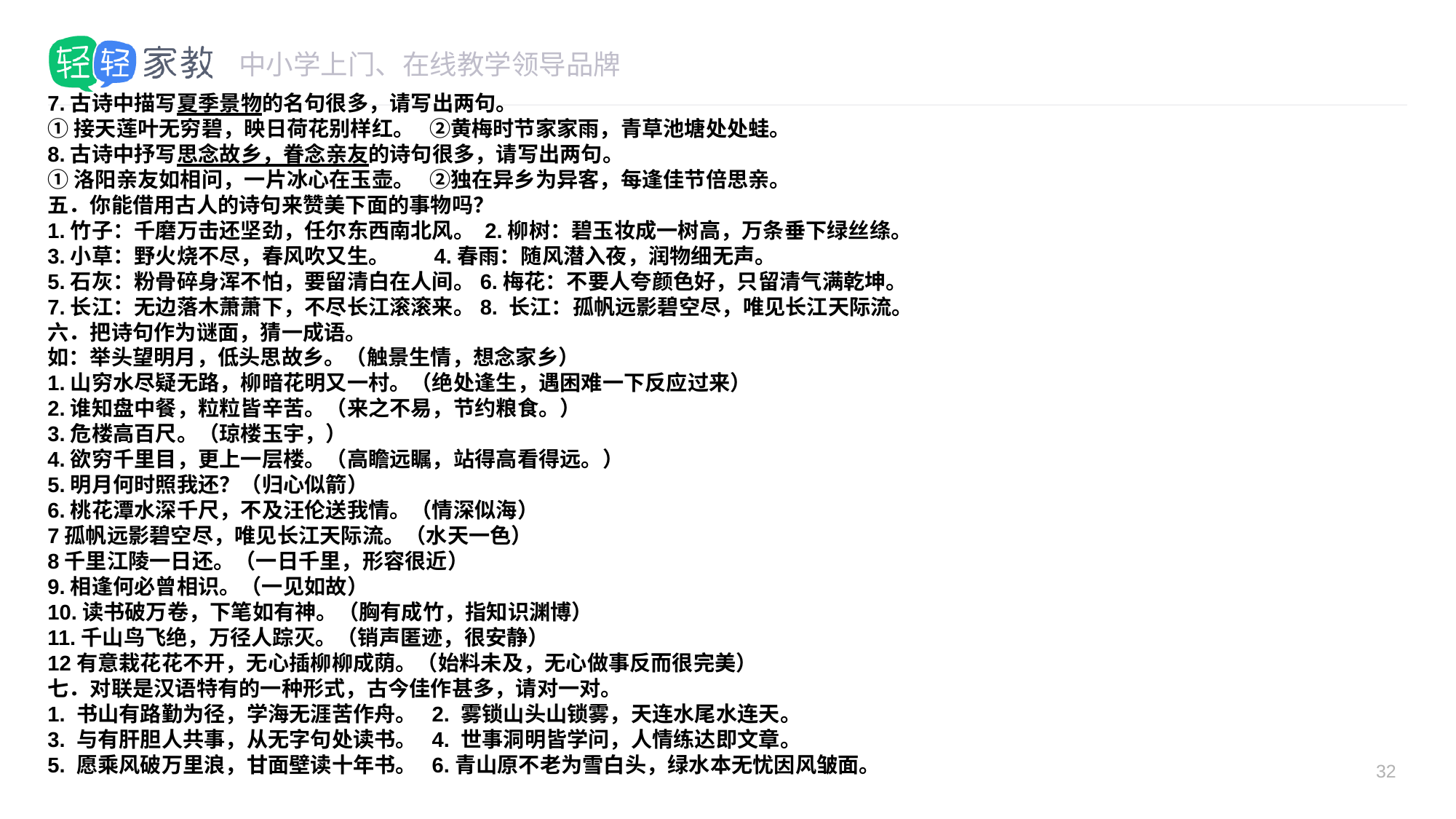

#
7.古诗中描写夏季景物的名句很多，请写出两句。
①接天莲叶无穷碧，映日荷花别样红。   ②黄梅时节家家雨，青草池塘处处蛙。
8.古诗中抒写思念故乡，眷念亲友的诗句很多，请写出两句。
①洛阳亲友如相问，一片冰心在玉壶。   ②独在异乡为异客，每逢佳节倍思亲。
五．你能借用古人的诗句来赞美下面的事物吗？
1.竹子：千磨万击还坚劲，任尔东西南北风。 2.柳树：碧玉妆成一树高，万条垂下绿丝绦。
3.小草：野火烧不尽，春风吹又生。        4.春雨：随风潜入夜，润物细无声。
5.石灰：粉骨碎身浑不怕，要留清白在人间。6.梅花：不要人夸颜色好，只留清气满乾坤。
7.长江：无边落木萧萧下，不尽长江滚滚来。8. 长江：孤帆远影碧空尽，唯见长江天际流。
六．把诗句作为谜面，猜一成语。
如：举头望明月，低头思故乡。（触景生情，想念家乡）
1.山穷水尽疑无路，柳暗花明又一村。（绝处逢生，遇困难一下反应过来）
2.谁知盘中餐，粒粒皆辛苦。（来之不易，节约粮食。）
3.危楼高百尺。（琼楼玉宇，）
4.欲穷千里目，更上一层楼。（高瞻远瞩，站得高看得远。）
5.明月何时照我还？（归心似箭）
6.桃花潭水深千尺，不及汪伦送我情。（情深似海）
7孤帆远影碧空尽，唯见长江天际流。（水天一色）
8千里江陵一日还。（一日千里，形容很近）
9.相逢何必曾相识。（一见如故）
10.读书破万卷，下笔如有神。（胸有成竹，指知识渊博）
11.千山鸟飞绝，万径人踪灭。（销声匿迹，很安静）
12有意栽花花不开，无心插柳柳成荫。（始料未及，无心做事反而很完美）
七．对联是汉语特有的一种形式，古今佳作甚多，请对一对。
1. 书山有路勤为径，学海无涯苦作舟。  2. 雾锁山头山锁雾，天连水尾水连天。
3. 与有肝胆人共事，从无字句处读书。  4. 世事洞明皆学问，人情练达即文章。
5. 愿乘风破万里浪，甘面壁读十年书。  6.青山原不老为雪白头，绿水本无忧因风皱面。

32